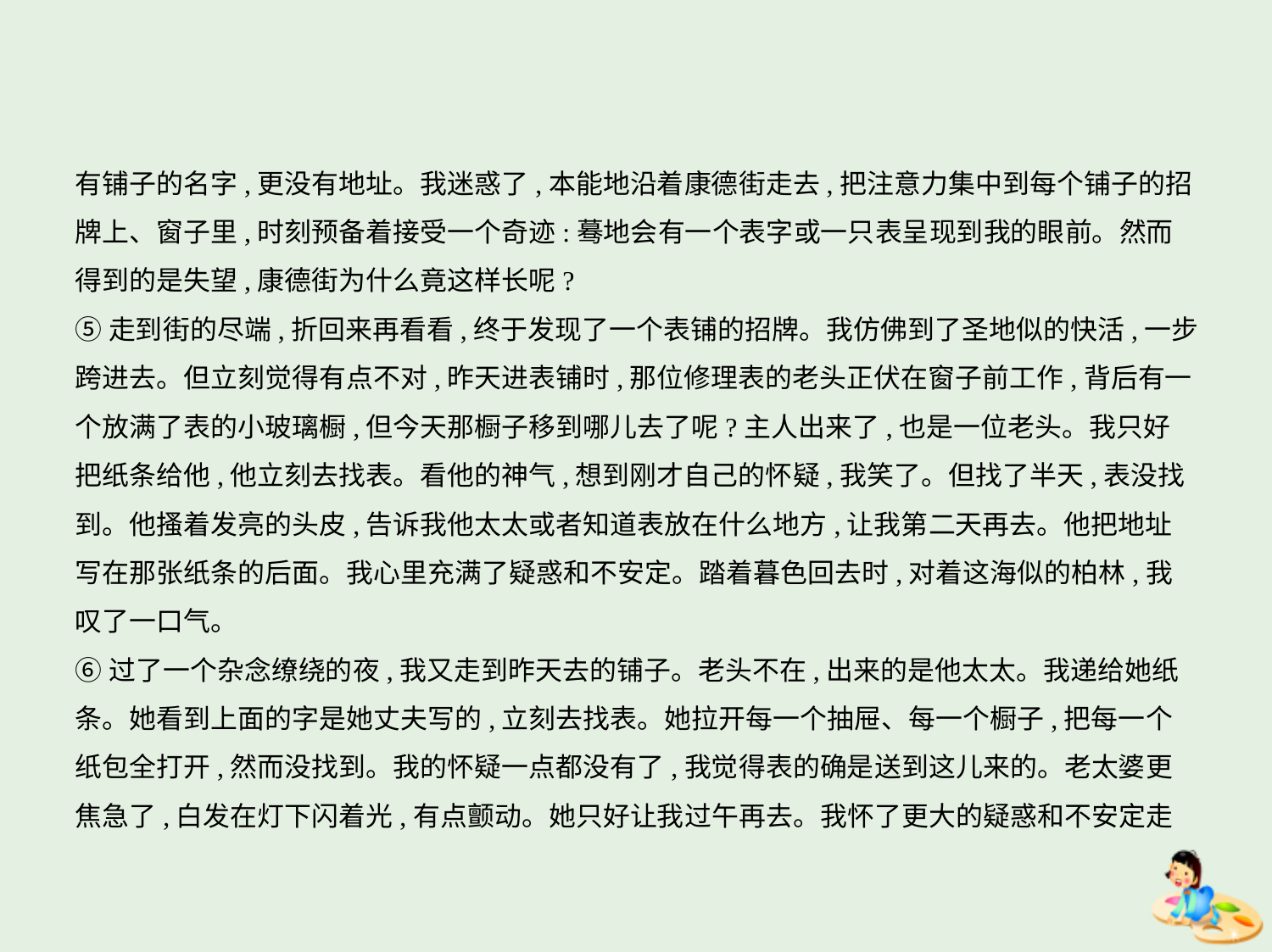

有铺子的名字,更没有地址。我迷惑了,本能地沿着康德街走去,把注意力集中到每个铺子的招
牌上、窗子里,时刻预备着接受一个奇迹:蓦地会有一个表字或一只表呈现到我的眼前。然而
得到的是失望,康德街为什么竟这样长呢?
⑤走到街的尽端,折回来再看看,终于发现了一个表铺的招牌。我仿佛到了圣地似的快活,一步
跨进去。但立刻觉得有点不对,昨天进表铺时,那位修理表的老头正伏在窗子前工作,背后有一
个放满了表的小玻璃橱,但今天那橱子移到哪儿去了呢?主人出来了,也是一位老头。我只好
把纸条给他,他立刻去找表。看他的神气,想到刚才自己的怀疑,我笑了。但找了半天,表没找
到。他搔着发亮的头皮,告诉我他太太或者知道表放在什么地方,让我第二天再去。他把地址
写在那张纸条的后面。我心里充满了疑惑和不安定。踏着暮色回去时,对着这海似的柏林,我
叹了一口气。
⑥过了一个杂念缭绕的夜,我又走到昨天去的铺子。老头不在,出来的是他太太。我递给她纸
条。她看到上面的字是她丈夫写的,立刻去找表。她拉开每一个抽屉、每一个橱子,把每一个
纸包全打开,然而没找到。我的怀疑一点都没有了,我觉得表的确是送到这儿来的。老太婆更
焦急了,白发在灯下闪着光,有点颤动。她只好让我过午再去。我怀了更大的疑惑和不安定走